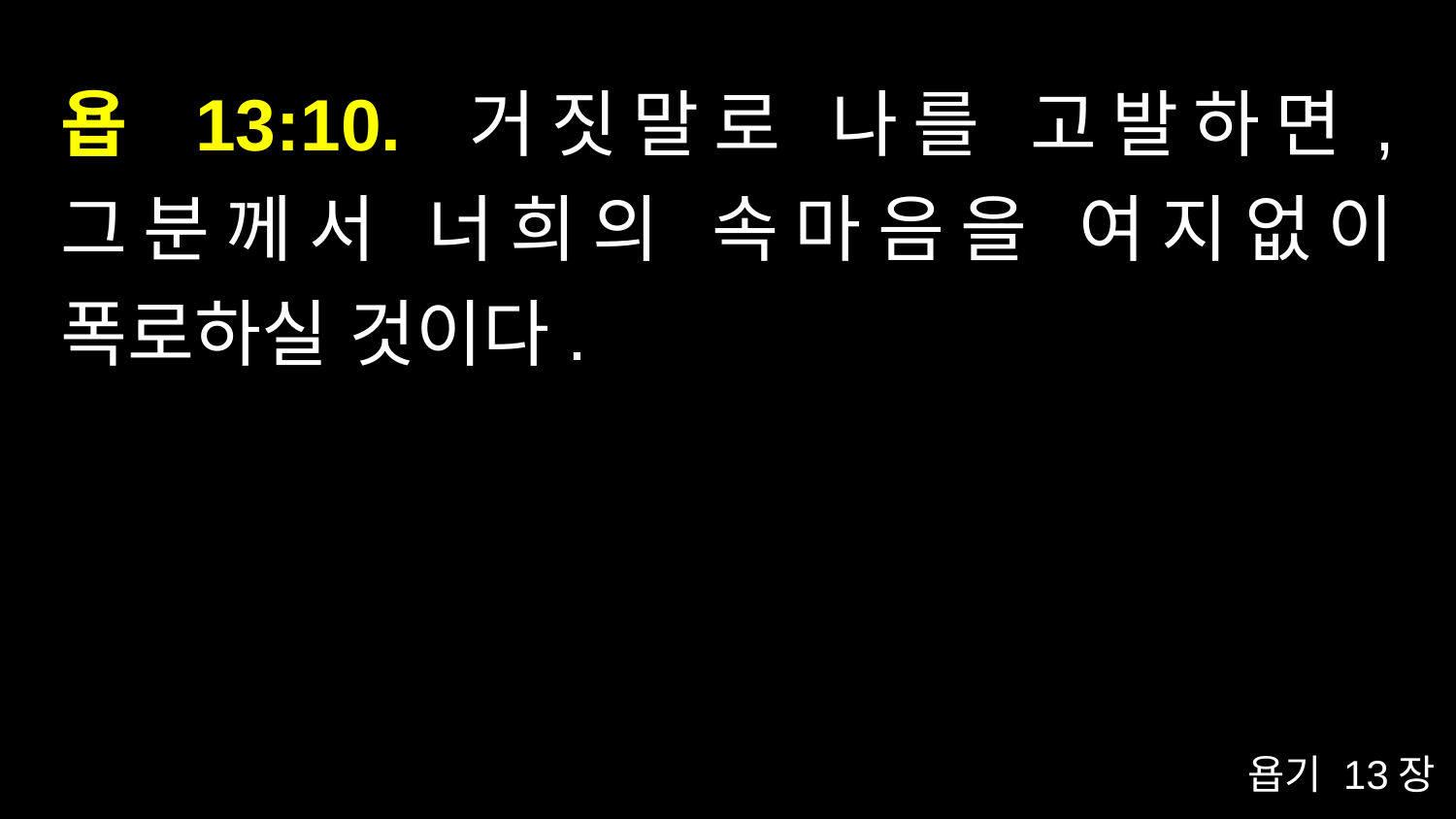

# 욥 13:10. 거짓말로 나를 고발하면, 그분께서 너희의 속마음을 여지없이 폭로하실 것이다.
욥기 13장